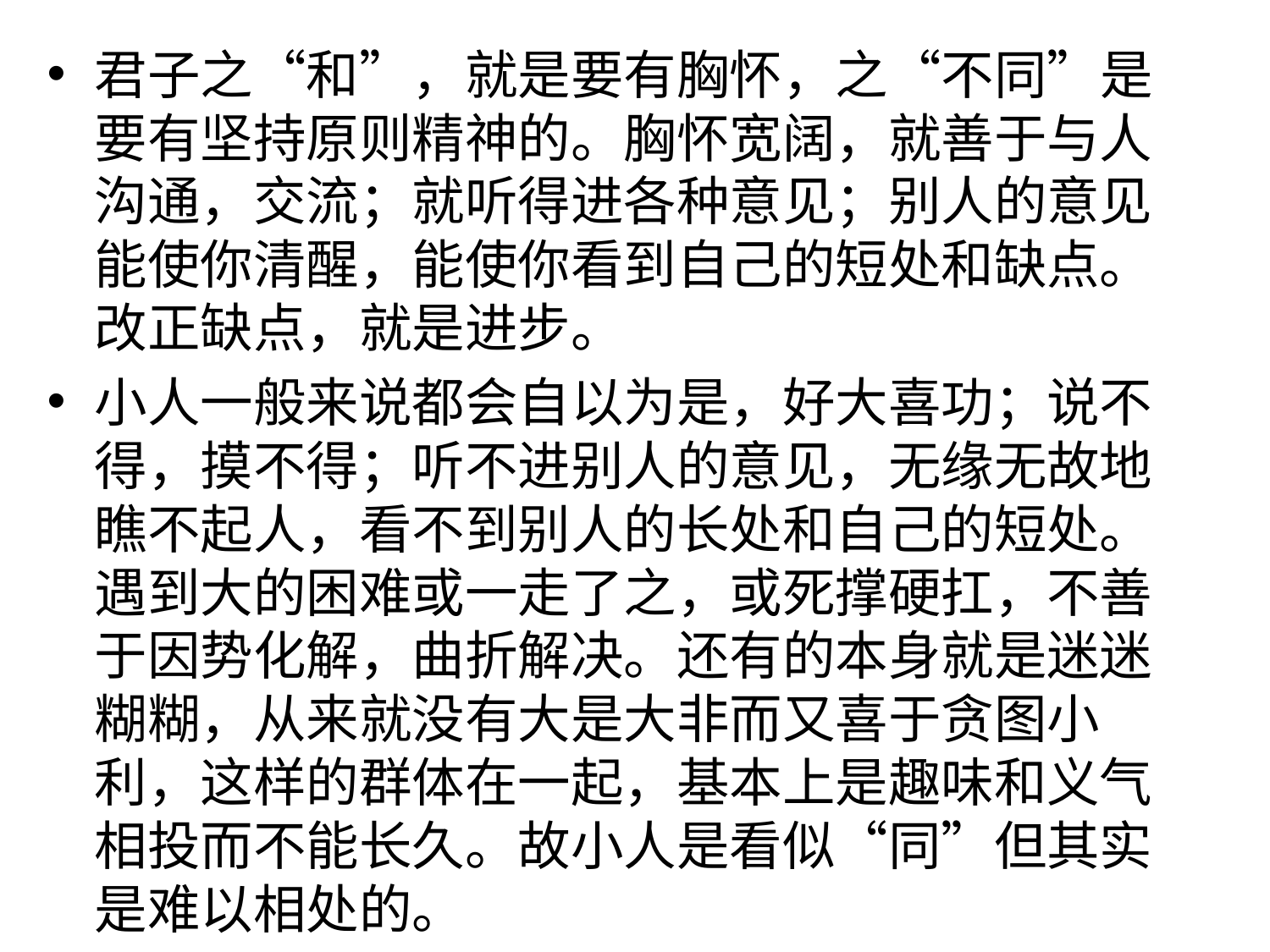

君子之“和”，就是要有胸怀，之“不同”是要有坚持原则精神的。胸怀宽阔，就善于与人沟通，交流；就听得进各种意见；别人的意见能使你清醒，能使你看到自己的短处和缺点。改正缺点，就是进步。
小人一般来说都会自以为是，好大喜功；说不得，摸不得；听不进别人的意见，无缘无故地瞧不起人，看不到别人的长处和自己的短处。遇到大的困难或一走了之，或死撑硬扛，不善于因势化解，曲折解决。还有的本身就是迷迷糊糊，从来就没有大是大非而又喜于贪图小利，这样的群体在一起，基本上是趣味和义气相投而不能长久。故小人是看似“同”但其实是难以相处的。